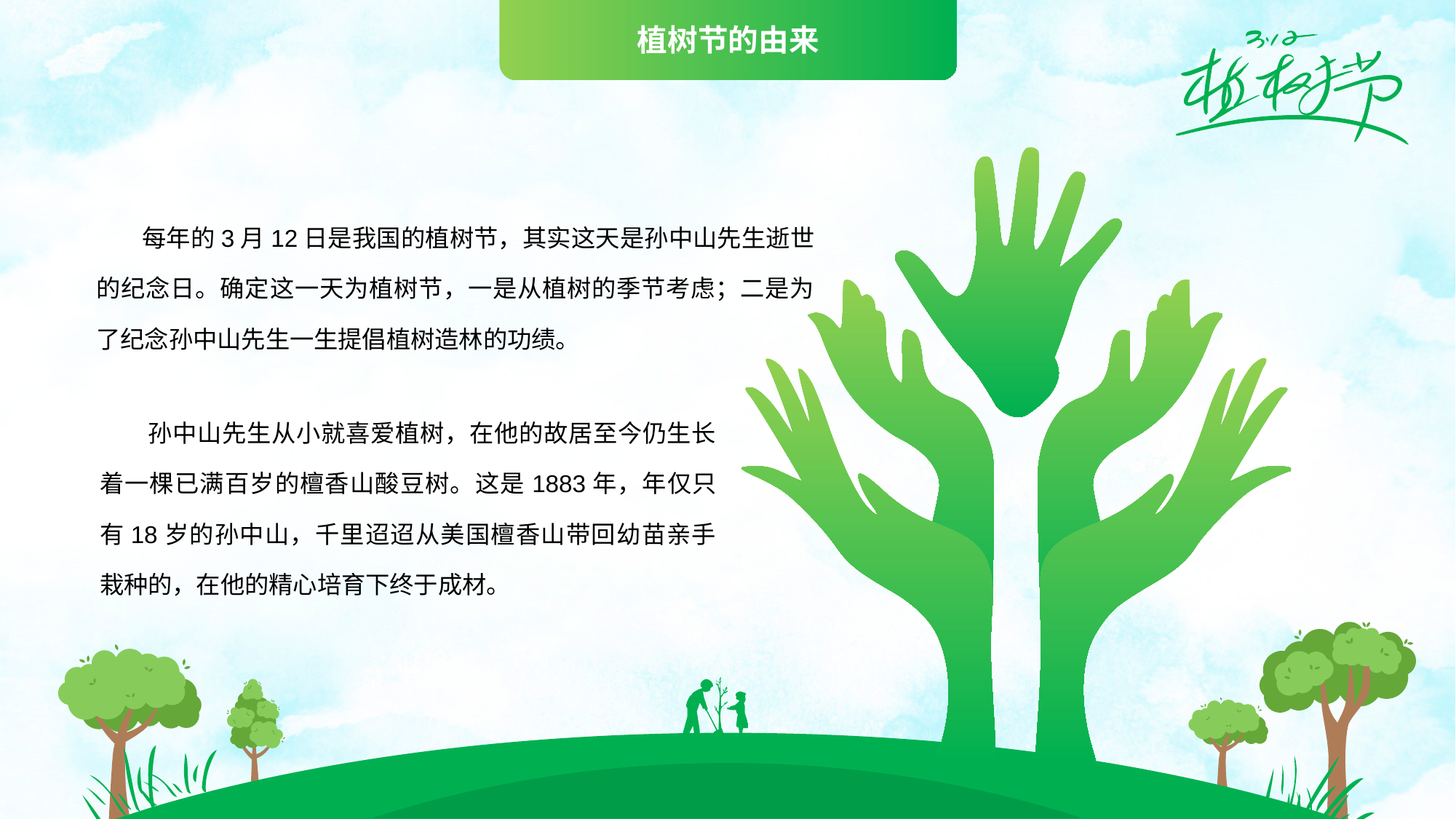

植树节的由来

       每年的3月12日是我国的植树节，其实这天是孙中山先生逝世的纪念日。确定这一天为植树节，一是从植树的季节考虑；二是为了纪念孙中山先生一生提倡植树造林的功绩。
       孙中山先生从小就喜爱植树，在他的故居至今仍生长着一棵已满百岁的檀香山酸豆树。这是1883年，年仅只有18岁的孙中山，千里迢迢从美国檀香山带回幼苗亲手栽种的，在他的精心培育下终于成材。